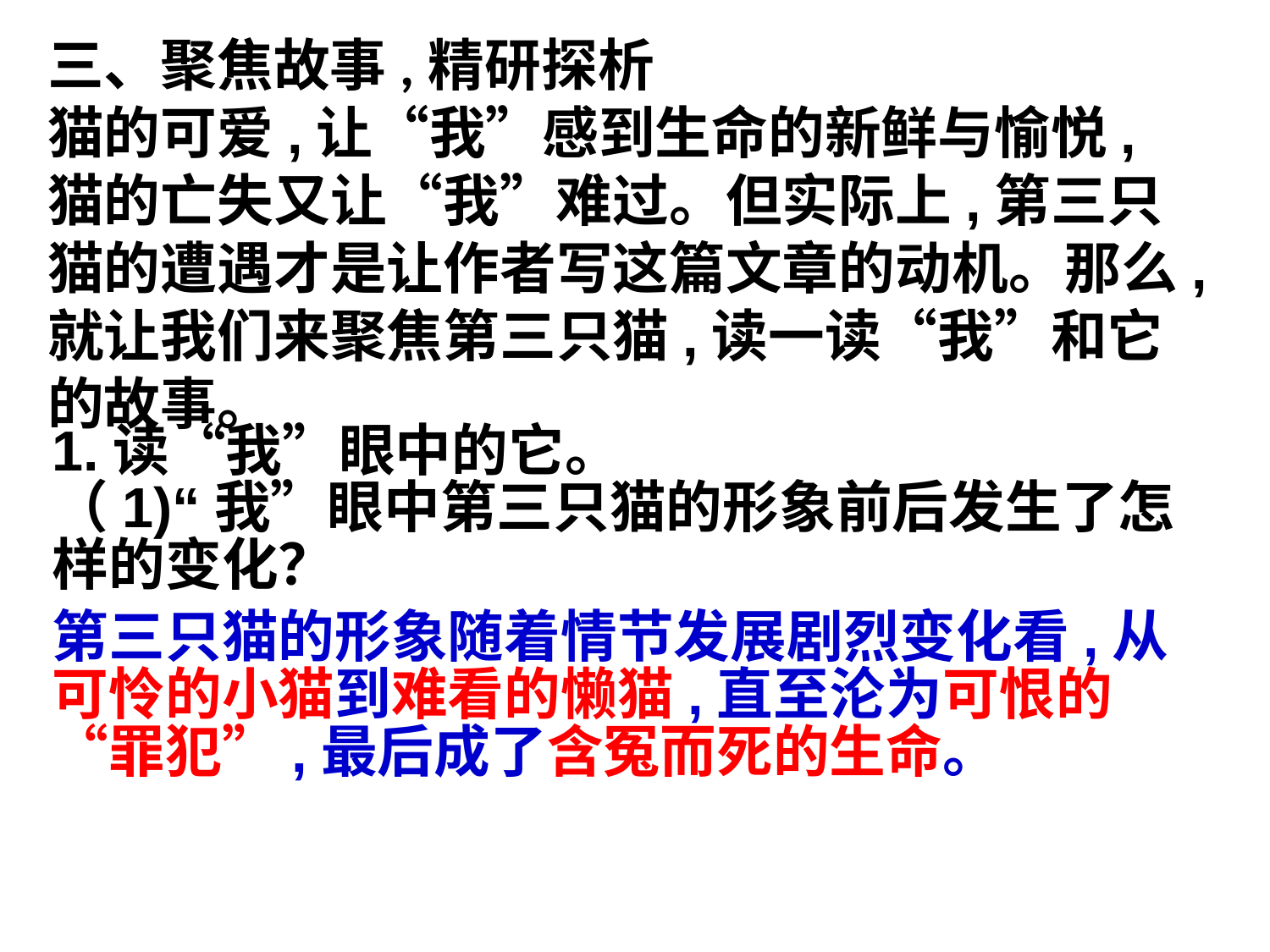

三、聚焦故事,精研探析
猫的可爱,让“我”感到生命的新鲜与愉悦,猫的亡失又让“我”难过。但实际上,第三只猫的遭遇才是让作者写这篇文章的动机。那么,就让我们来聚焦第三只猫,读一读“我”和它的故事。
1.读“我”眼中的它。
（1)“我”眼中第三只猫的形象前后发生了怎样的变化？
第三只猫的形象随着情节发展剧烈变化看,从可怜的小猫到难看的懒猫,直至沦为可恨的“罪犯”,最后成了含冤而死的生命。